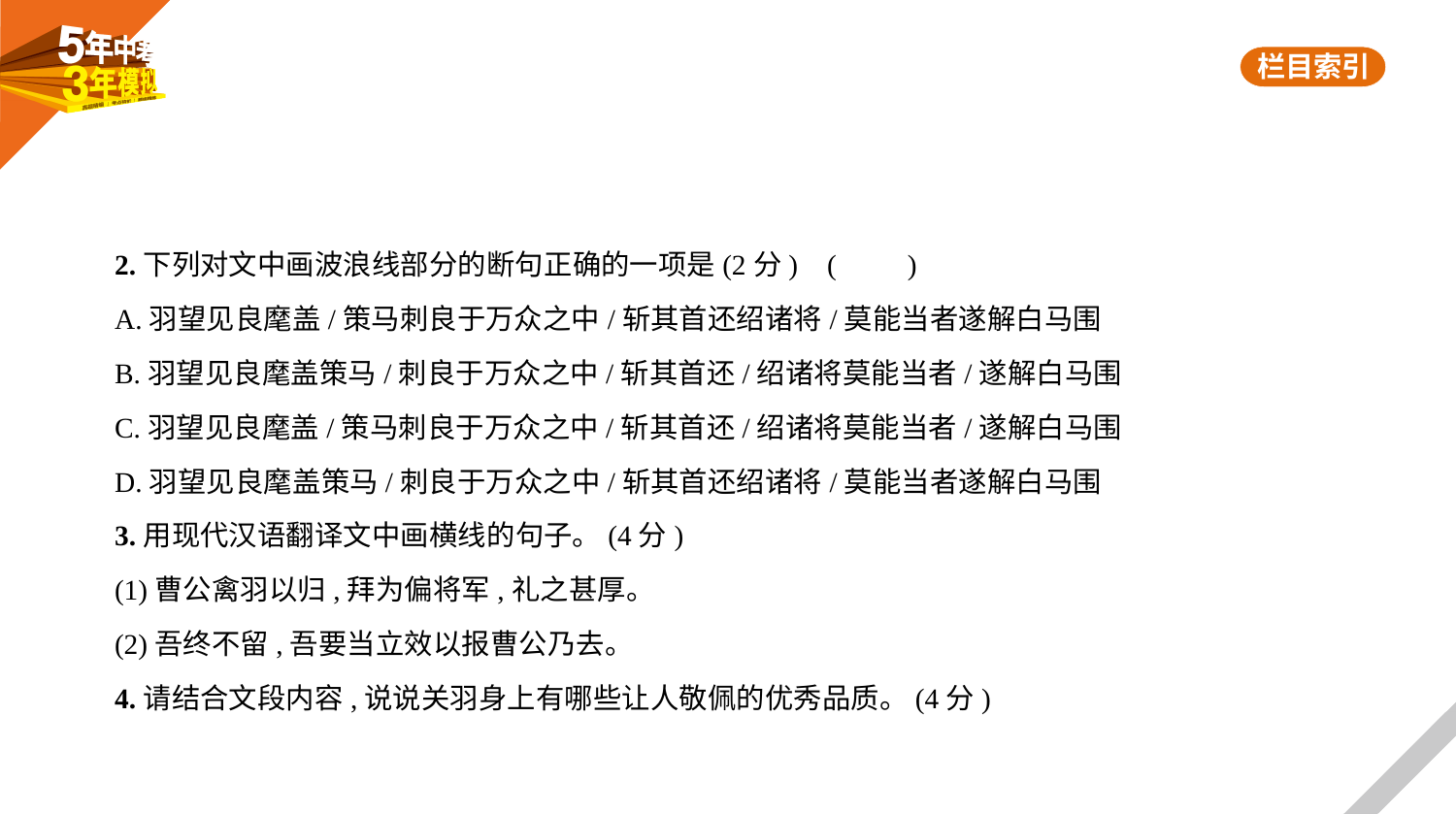

2.下列对文中画波浪线部分的断句正确的一项是(2分) (　　)
A.羽望见良麾盖/策马刺良于万众之中/斩其首还绍诸将/莫能当者遂解白马围
B.羽望见良麾盖策马/刺良于万众之中/斩其首还/绍诸将莫能当者/遂解白马围
C.羽望见良麾盖/策马刺良于万众之中/斩其首还/绍诸将莫能当者/遂解白马围
D.羽望见良麾盖策马/刺良于万众之中/斩其首还绍诸将/莫能当者遂解白马围
3.用现代汉语翻译文中画横线的句子。(4分)
(1)曹公禽羽以归,拜为偏将军,礼之甚厚。
(2)吾终不留,吾要当立效以报曹公乃去。
4.请结合文段内容,说说关羽身上有哪些让人敬佩的优秀品质。(4分)